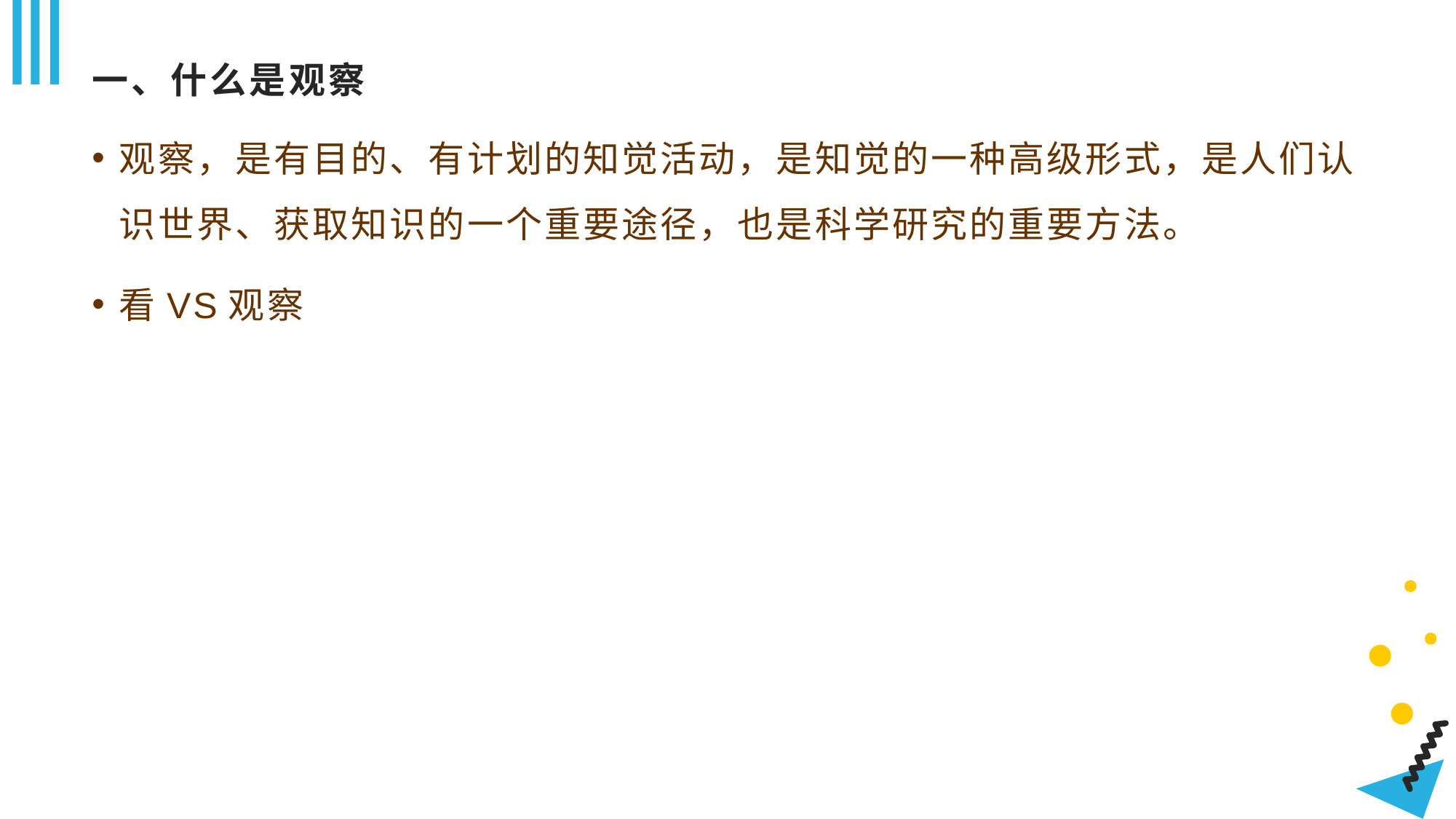

# 一、什么是观察
观察，是有目的、有计划的知觉活动，是知觉的一种高级形式，是人们认识世界、获取知识的一个重要途径，也是科学研究的重要方法。
看VS观察